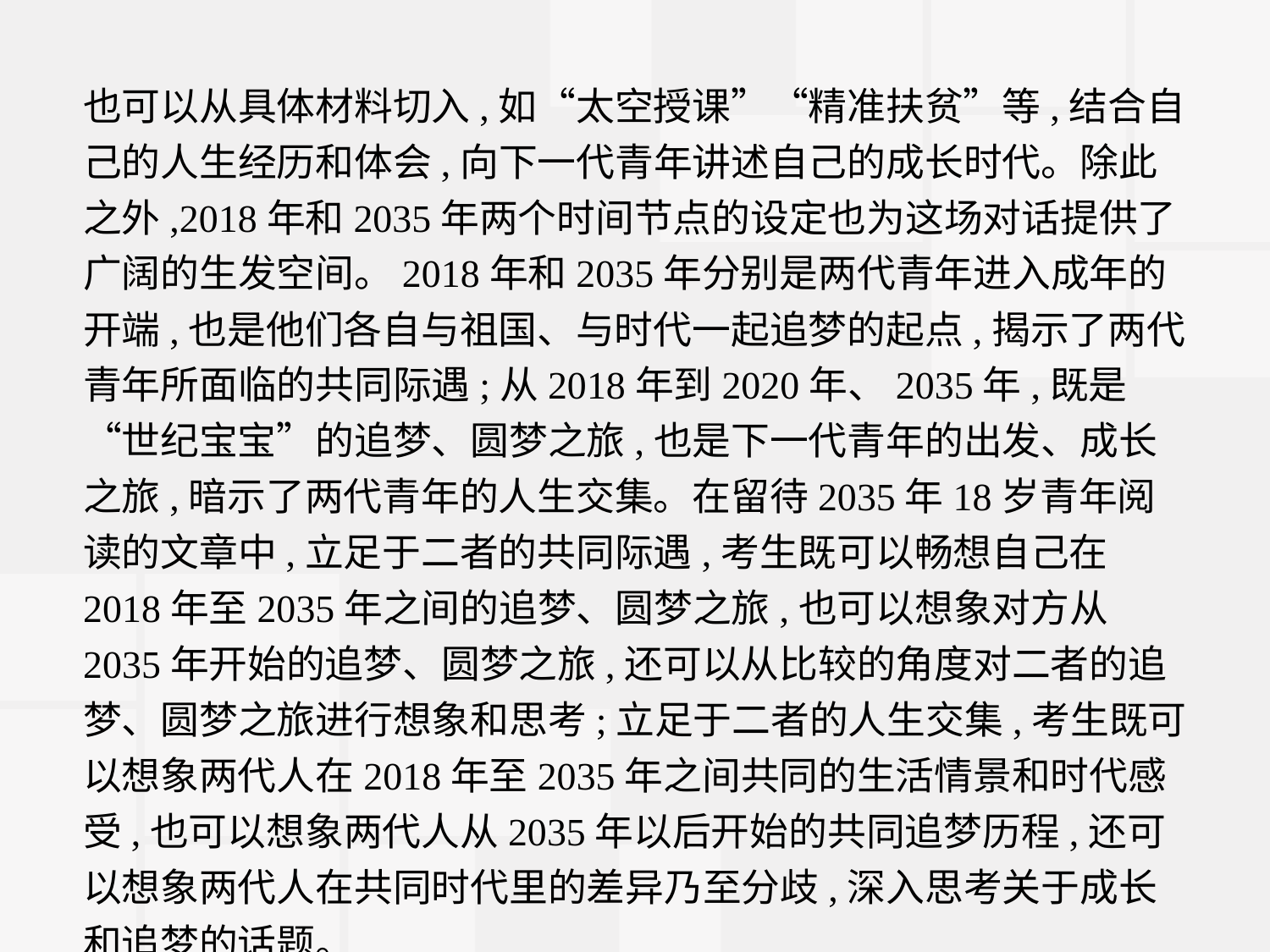

也可以从具体材料切入,如“太空授课”“精准扶贫”等,结合自己的人生经历和体会,向下一代青年讲述自己的成长时代。除此之外,2018年和2035年两个时间节点的设定也为这场对话提供了广阔的生发空间。2018年和2035年分别是两代青年进入成年的开端,也是他们各自与祖国、与时代一起追梦的起点,揭示了两代青年所面临的共同际遇;从2018年到2020年、2035年,既是“世纪宝宝”的追梦、圆梦之旅,也是下一代青年的出发、成长之旅,暗示了两代青年的人生交集。在留待2035年18岁青年阅读的文章中,立足于二者的共同际遇,考生既可以畅想自己在2018年至2035年之间的追梦、圆梦之旅,也可以想象对方从2035年开始的追梦、圆梦之旅,还可以从比较的角度对二者的追梦、圆梦之旅进行想象和思考;立足于二者的人生交集,考生既可以想象两代人在2018年至2035年之间共同的生活情景和时代感受,也可以想象两代人从2035年以后开始的共同追梦历程,还可以想象两代人在共同时代里的差异乃至分歧,深入思考关于成长和追梦的话题。